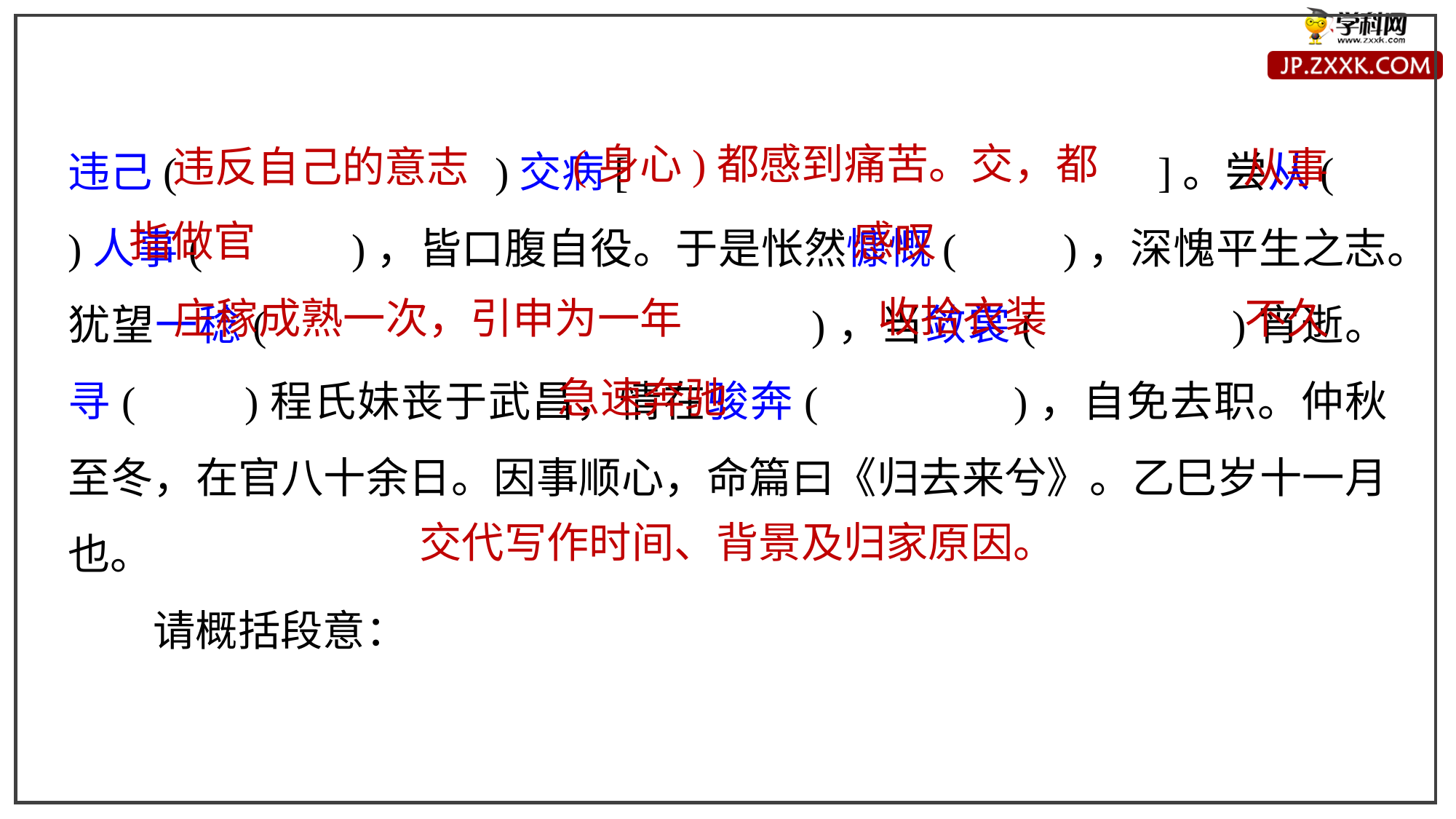

违己(　　　　　　　)交病[　　　　　　　　　　　　]。尝从(      )人事(　　　)，皆口腹自役。于是怅然慷慨(　　)，深愧平生之志。犹望一稔(　　　　　　　　　　　　)，当敛裳(　　　　)宵逝。寻(　　)程氏妹丧于武昌，情在骏奔(　　　　)，自免去职。仲秋至冬，在官八十余日。因事顺心，命篇曰《归去来兮》。乙巳岁十一月也。
请概括段意：
(身心)都感到痛苦。交，都
违反自己的意志
从事
感叹
指做官
收拾衣装
不久
庄稼成熟一次，引申为一年
急速奔驰
交代写作时间、背景及归家原因。